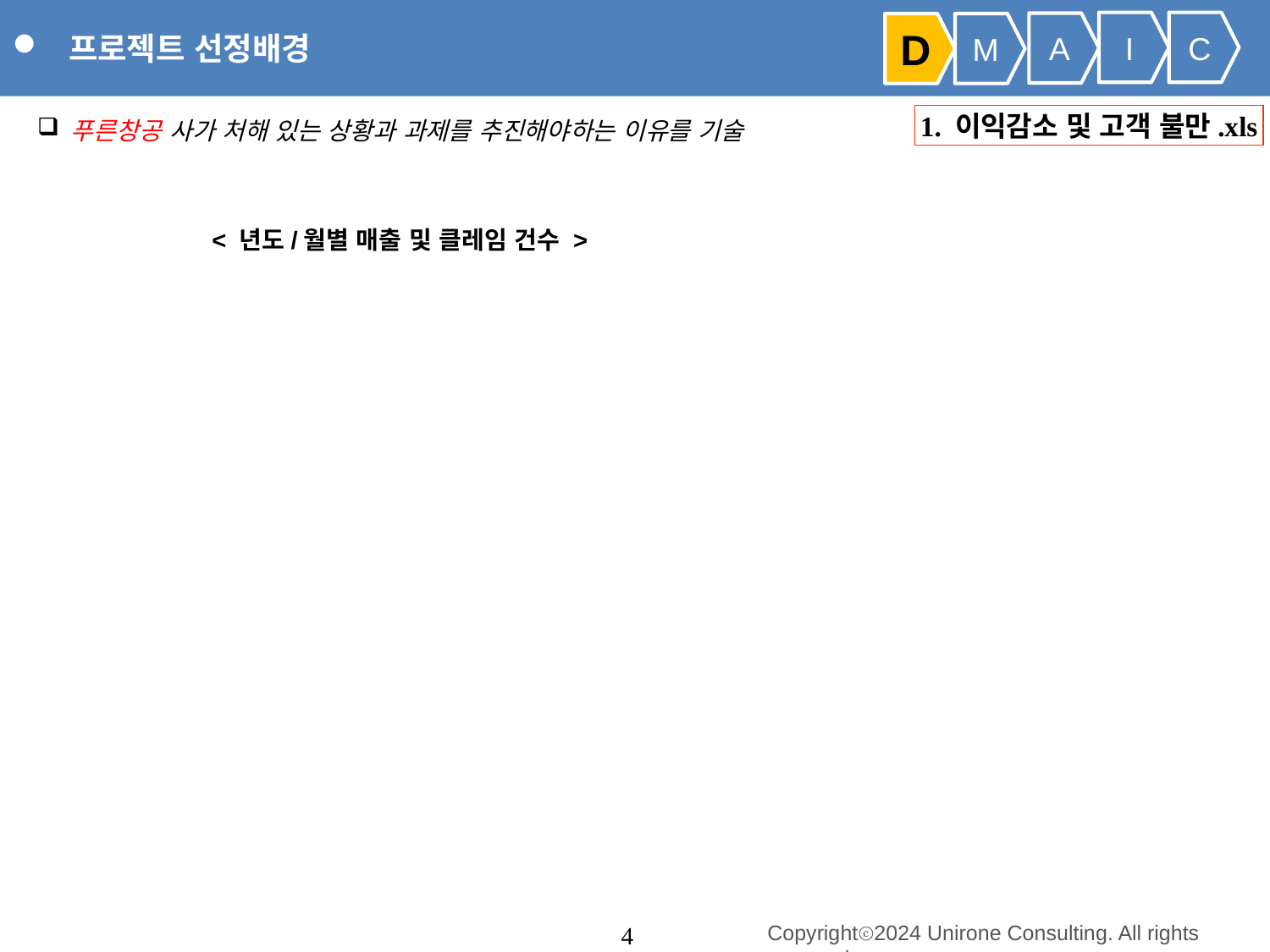

프로젝트 선정배경
I
C
A
D
M
 푸른창공 사가 처해 있는 상황과 과제를 추진해야하는 이유를 기술
1. 이익감소 및 고객 불만.xls
< 년도/월별 매출 및 클레임 건수 >